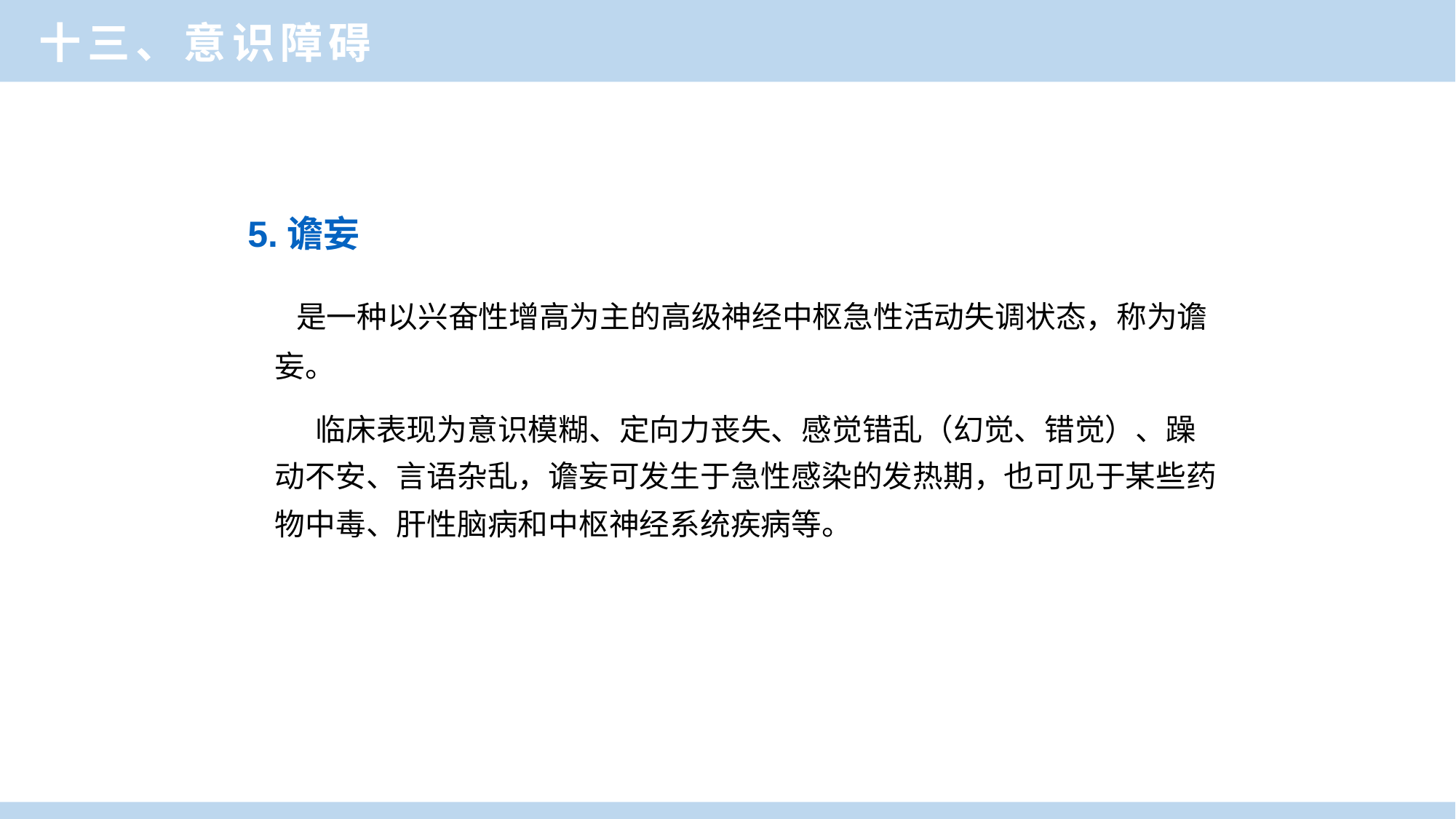

十三、意识障碍

5.谵妄
    是一种以兴奋性增高为主的高级神经中枢急性活动失调状态，称为谵妄。
         临床表现为意识模糊、定向力丧失、感觉错乱（幻觉、错觉）、躁动不安、言语杂乱，谵妄可发生于急性感染的发热期，也可见于某些药物中毒、肝性脑病和中枢神经系统疾病等。